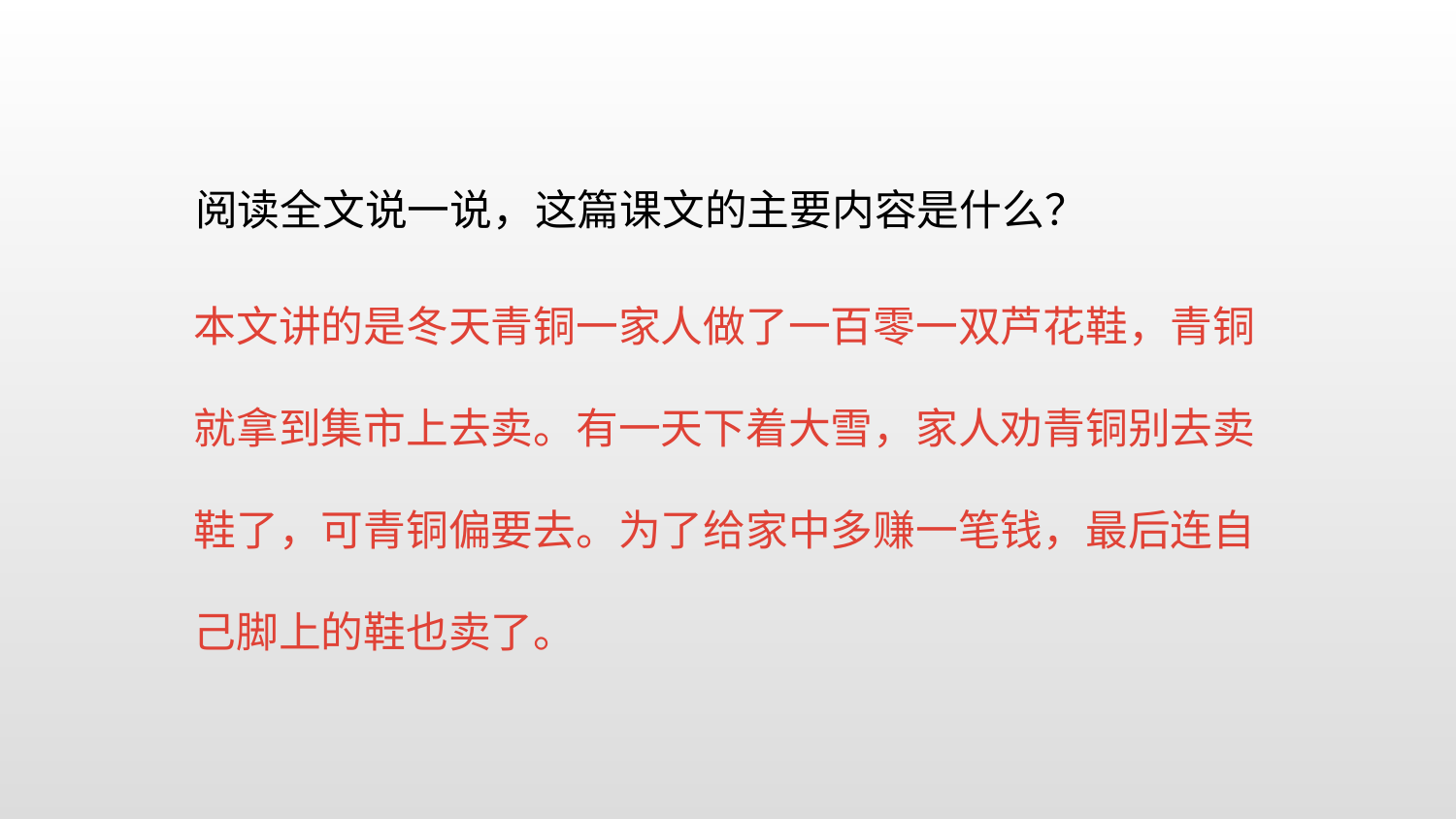

阅读全文说一说，这篇课文的主要内容是什么？
本文讲的是冬天青铜一家人做了一百零一双芦花鞋，青铜就拿到集市上去卖。有一天下着大雪，家人劝青铜别去卖鞋了，可青铜偏要去。为了给家中多赚一笔钱，最后连自己脚上的鞋也卖了。